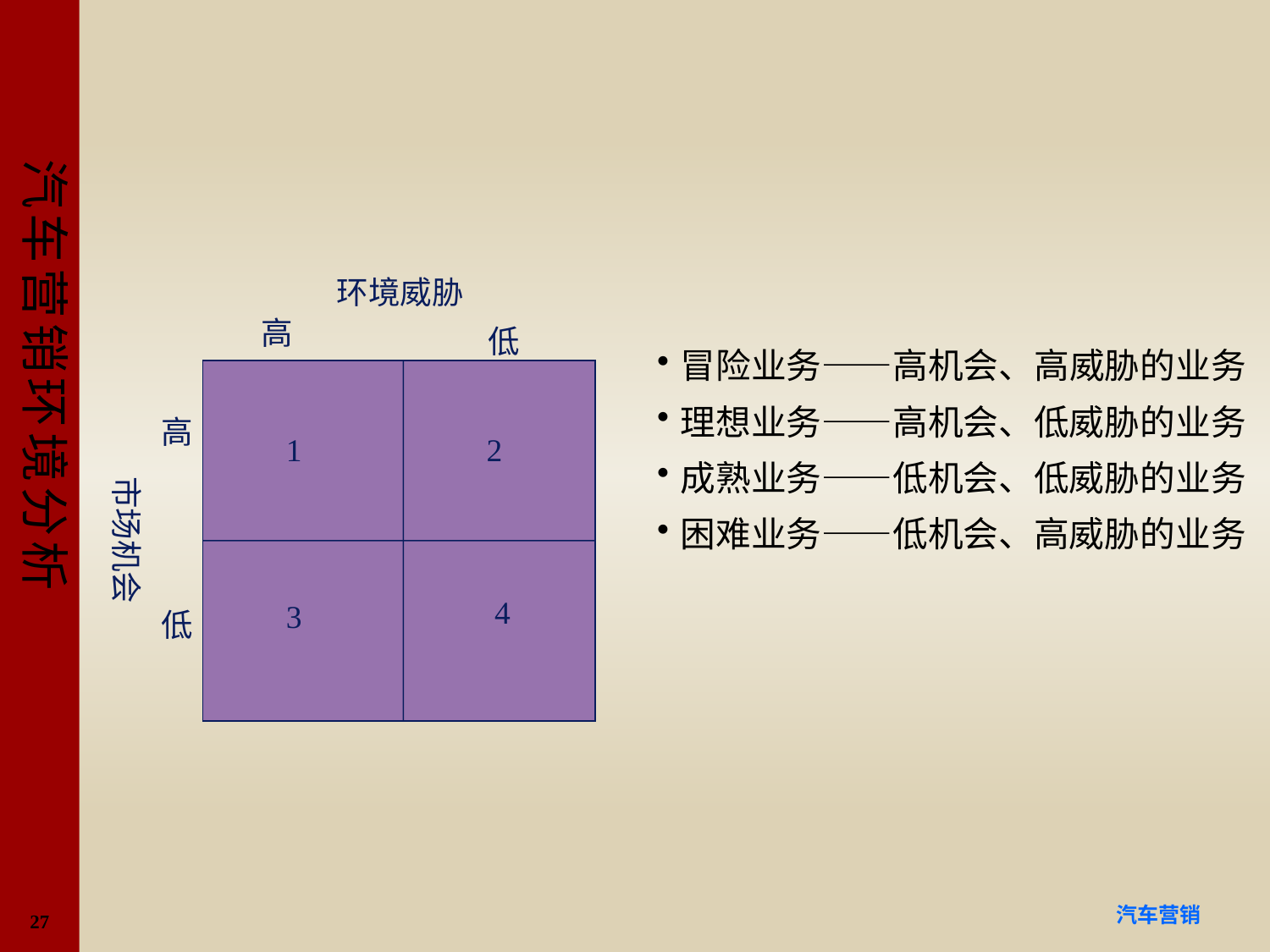

#
环境威胁
高
低

高
1
2
市场机会

4
3
低
冒险业务——高机会、高威胁的业务
理想业务——高机会、低威胁的业务
成熟业务——低机会、低威胁的业务
困难业务——低机会、高威胁的业务

27